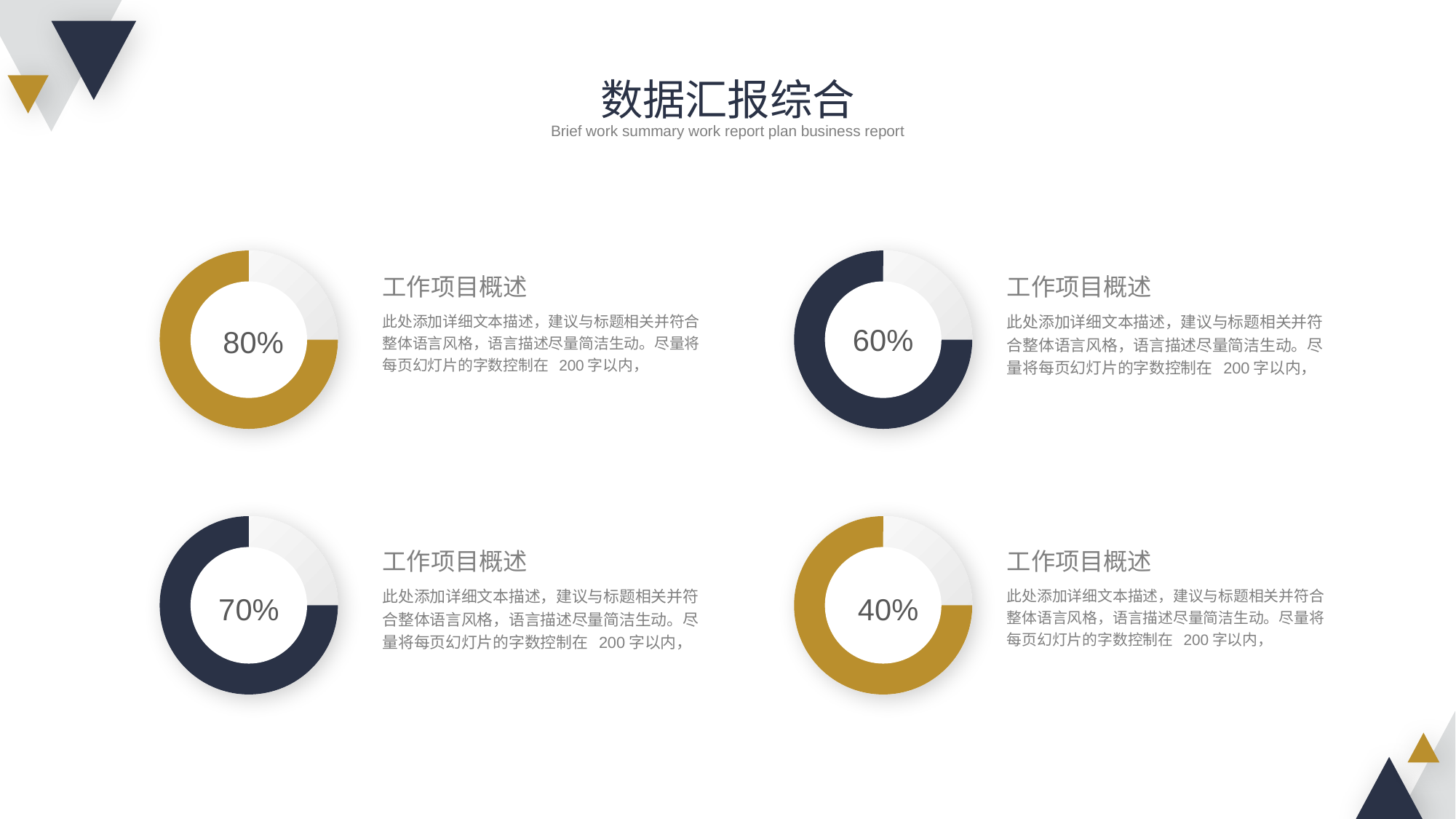

数据汇报综合
Brief work summary work report plan business report

工作项目概述
此处添加详细文本描述，建议与标题相关并符合整体语言风格，语言描述尽量简洁生动。尽量将每页幻灯片的字数控制在  200字以内，
工作项目概述
此处添加详细文本描述，建议与标题相关并符合整体语言风格，语言描述尽量简洁生动。尽量将每页幻灯片的字数控制在  200字以内，

60%
80%

工作项目概述
此处添加详细文本描述，建议与标题相关并符合整体语言风格，语言描述尽量简洁生动。尽量将每页幻灯片的字数控制在  200字以内，
工作项目概述
此处添加详细文本描述，建议与标题相关并符合整体语言风格，语言描述尽量简洁生动。尽量将每页幻灯片的字数控制在  200字以内，

40%
70%